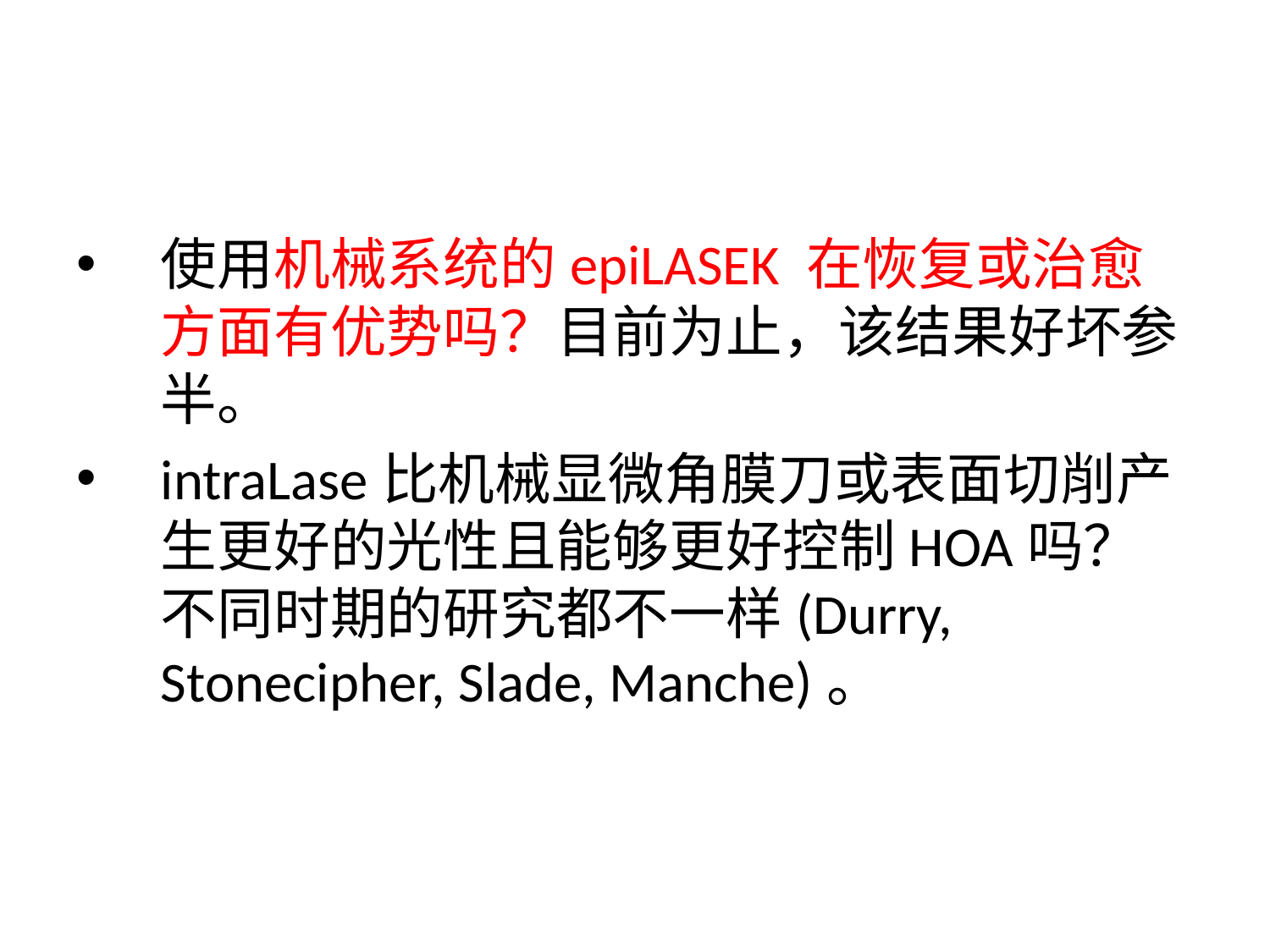

#
使用机械系统的epiLASEK 在恢复或治愈方面有优势吗？目前为止，该结果好坏参半。
intraLase比机械显微角膜刀或表面切削产生更好的光性且能够更好控制HOA吗？ 不同时期的研究都不一样(Durry, Stonecipher, Slade, Manche)。